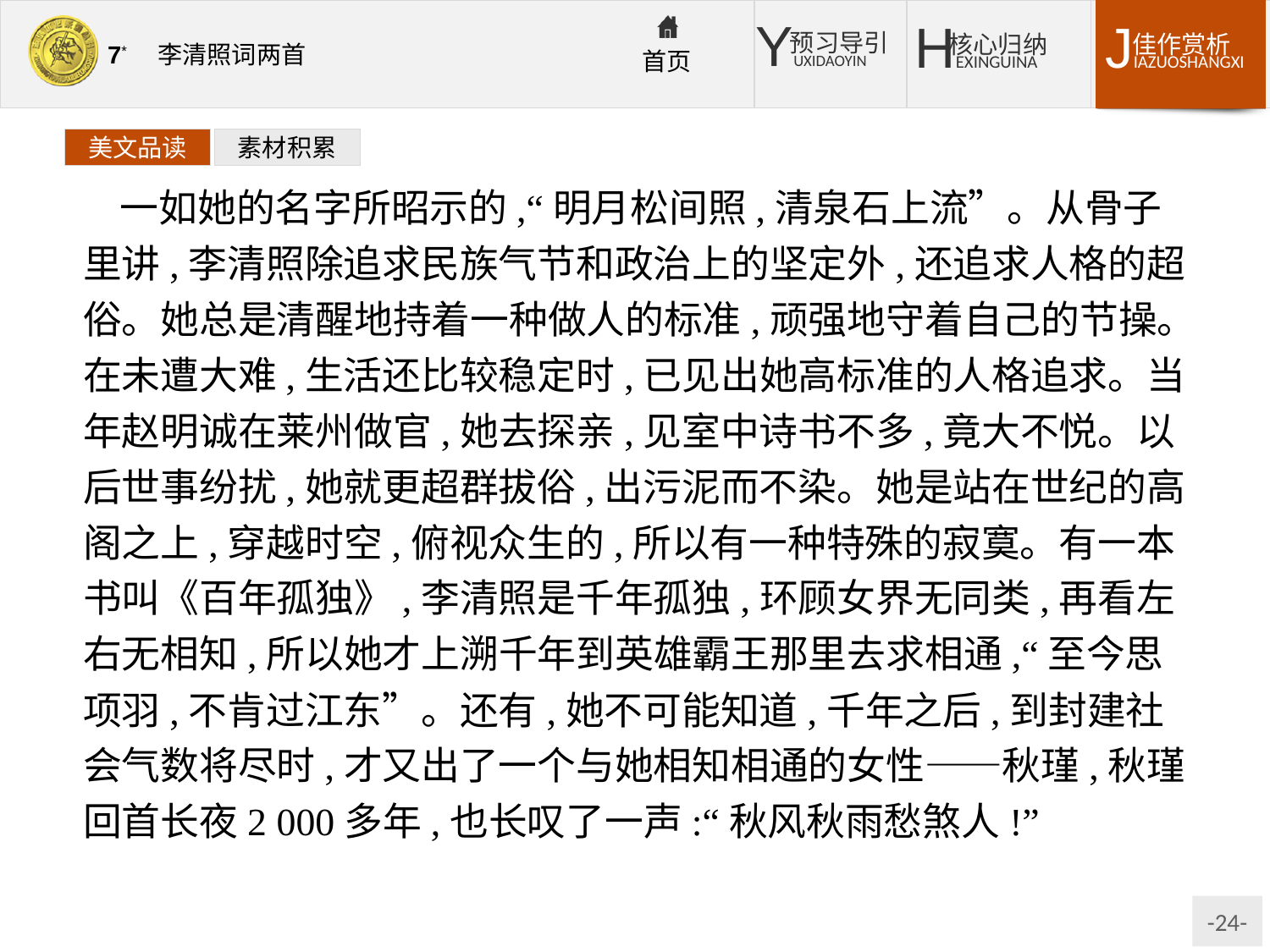

美文品读
素材积累
一如她的名字所昭示的,“明月松间照,清泉石上流”。从骨子里讲,李清照除追求民族气节和政治上的坚定外,还追求人格的超俗。她总是清醒地持着一种做人的标准,顽强地守着自己的节操。在未遭大难,生活还比较稳定时,已见出她高标准的人格追求。当年赵明诚在莱州做官,她去探亲,见室中诗书不多,竟大不悦。以后世事纷扰,她就更超群拔俗,出污泥而不染。她是站在世纪的高阁之上,穿越时空,俯视众生的,所以有一种特殊的寂寞。有一本书叫《百年孤独》,李清照是千年孤独,环顾女界无同类,再看左右无相知,所以她才上溯千年到英雄霸王那里去求相通,“至今思项羽,不肯过江东”。还有,她不可能知道,千年之后,到封建社会气数将尽时,才又出了一个与她相知相通的女性——秋瑾,秋瑾回首长夜2 000多年,也长叹了一声:“秋风秋雨愁煞人!”